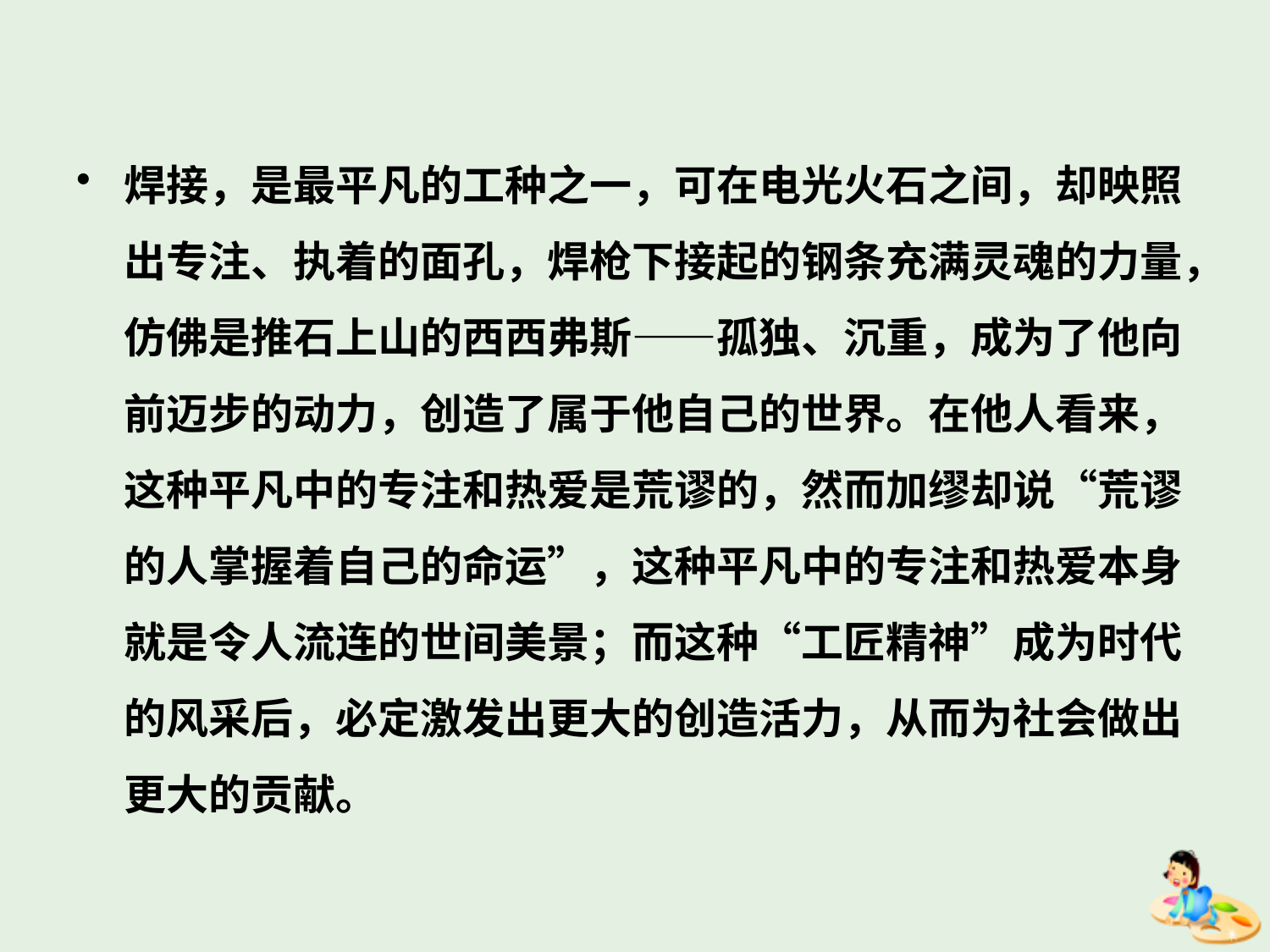

焊接，是最平凡的工种之一，可在电光火石之间，却映照出专注、执着的面孔，焊枪下接起的钢条充满灵魂的力量，仿佛是推石上山的西西弗斯——孤独、沉重，成为了他向前迈步的动力，创造了属于他自己的世界。在他人看来，这种平凡中的专注和热爱是荒谬的，然而加缪却说“荒谬的人掌握着自己的命运”，这种平凡中的专注和热爱本身就是令人流连的世间美景；而这种“工匠精神”成为时代的风采后，必定激发出更大的创造活力，从而为社会做出更大的贡献。